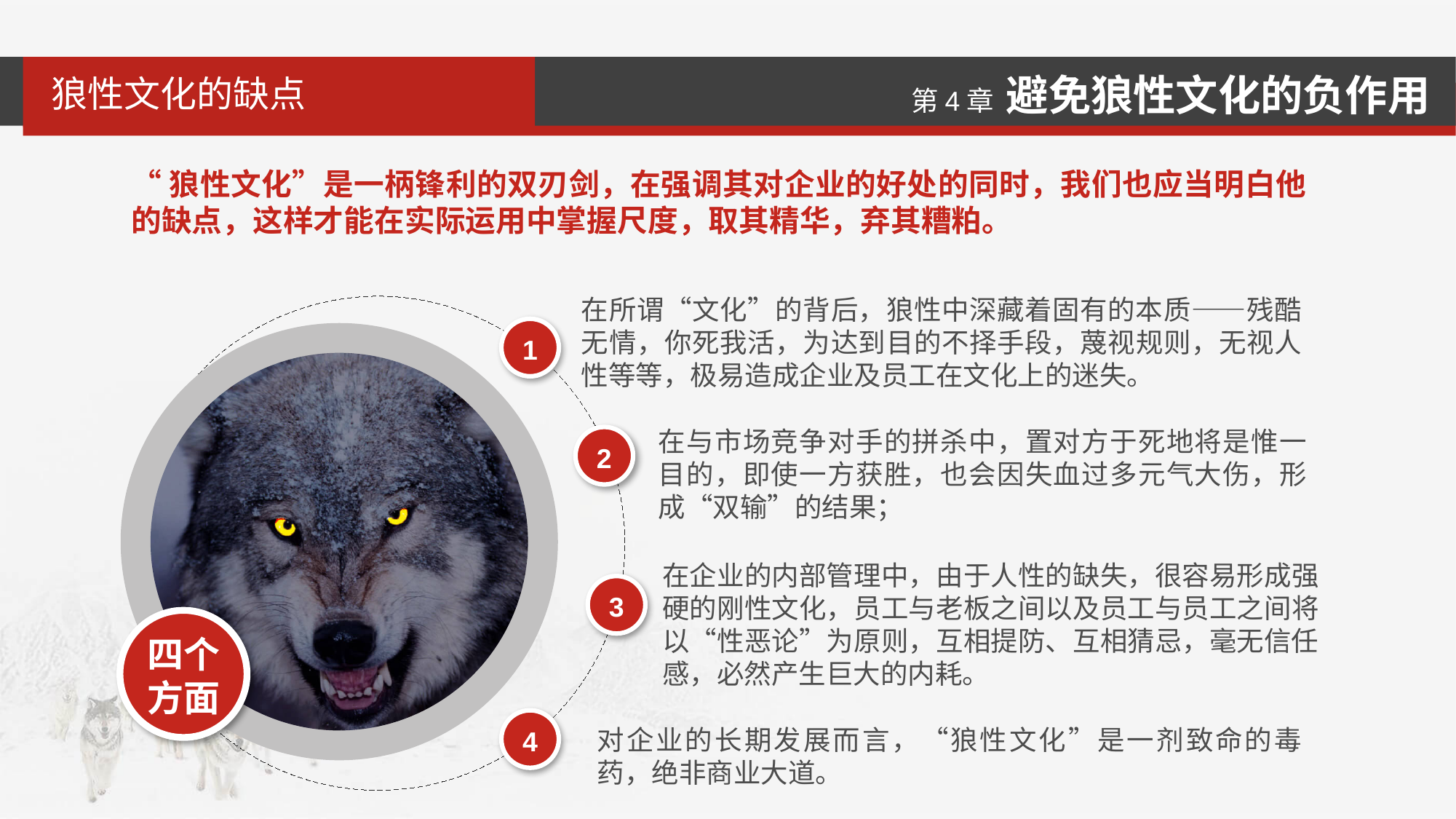

狼性文化的缺点
“狼性文化”是一柄锋利的双刃剑，在强调其对企业的好处的同时，我们也应当明白他的缺点，这样才能在实际运用中掌握尺度，取其精华，弃其糟粕。
在所谓“文化”的背后，狼性中深藏着固有的本质——残酷无情，你死我活，为达到目的不择手段，蔑视规则，无视人性等等，极易造成企业及员工在文化上的迷失。

1

在与市场竞争对手的拼杀中，置对方于死地将是惟一目的，即使一方获胜，也会因失血过多元气大伤，形成“双输”的结果；
2
在企业的内部管理中，由于人性的缺失，很容易形成强硬的刚性文化，员工与老板之间以及员工与员工之间将以“性恶论”为原则，互相提防、互相猜忌，毫无信任感，必然产生巨大的内耗。
3

四个方面
4
对企业的长期发展而言，“狼性文化”是一剂致命的毒药，绝非商业大道。